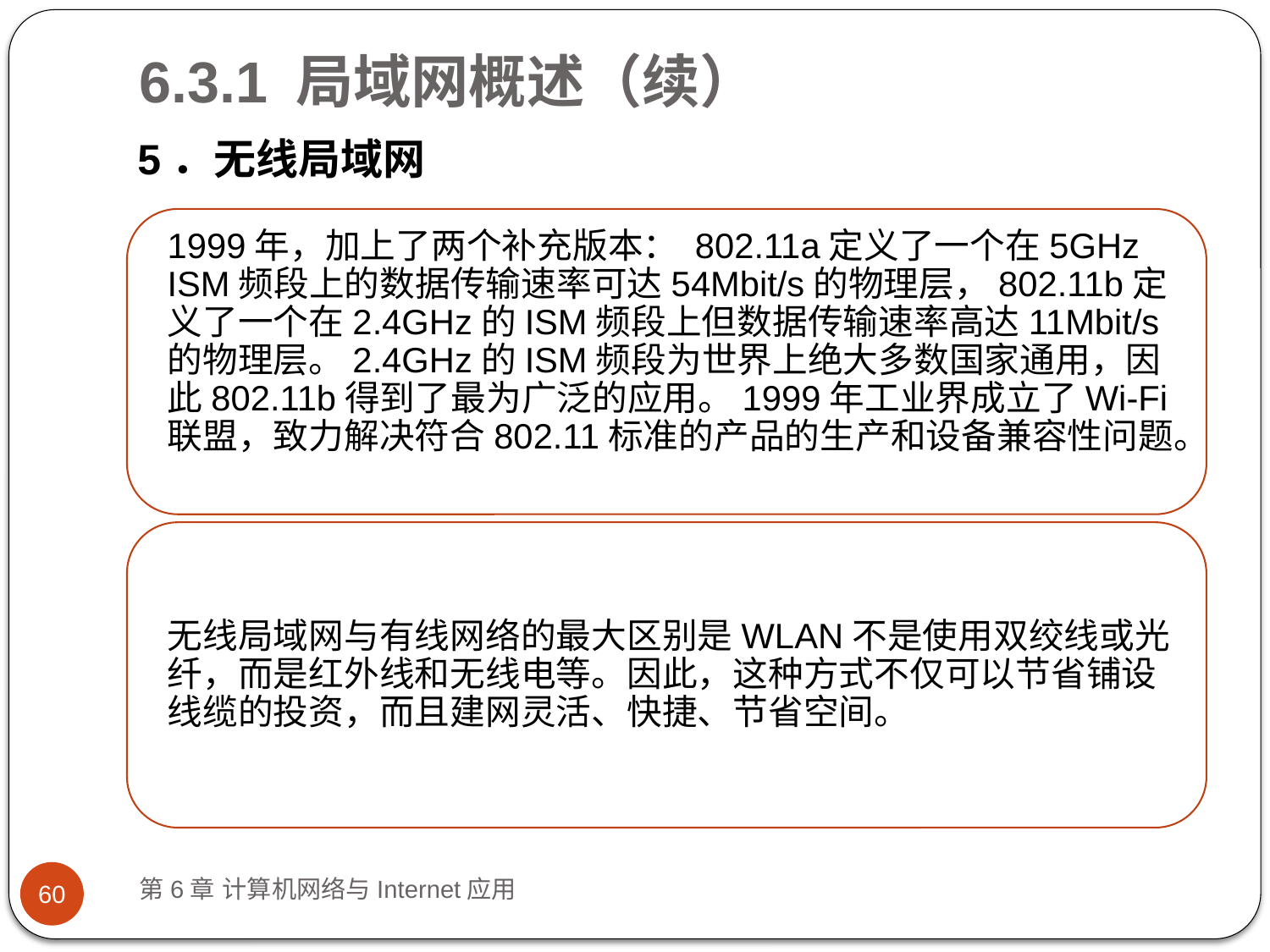

# 6.3.1 局域网概述（续）
5．无线局域网

1999年，加上了两个补充版本： 802.11a定义了一个在5GHz ISM频段上的数据传输速率可达54Mbit/s的物理层，802.11b定义了一个在2.4GHz的ISM频段上但数据传输速率高达11Mbit/s的物理层。2.4GHz的ISM频段为世界上绝大多数国家通用，因此802.11b得到了最为广泛的应用。1999年工业界成立了Wi-Fi联盟，致力解决符合802.11标准的产品的生产和设备兼容性问题。
无线局域网与有线网络的最大区别是WLAN不是使用双绞线或光纤，而是红外线和无线电等。因此，这种方式不仅可以节省铺设线缆的投资，而且建网灵活、快捷、节省空间。
第6章 计算机网络与Internet应用
60